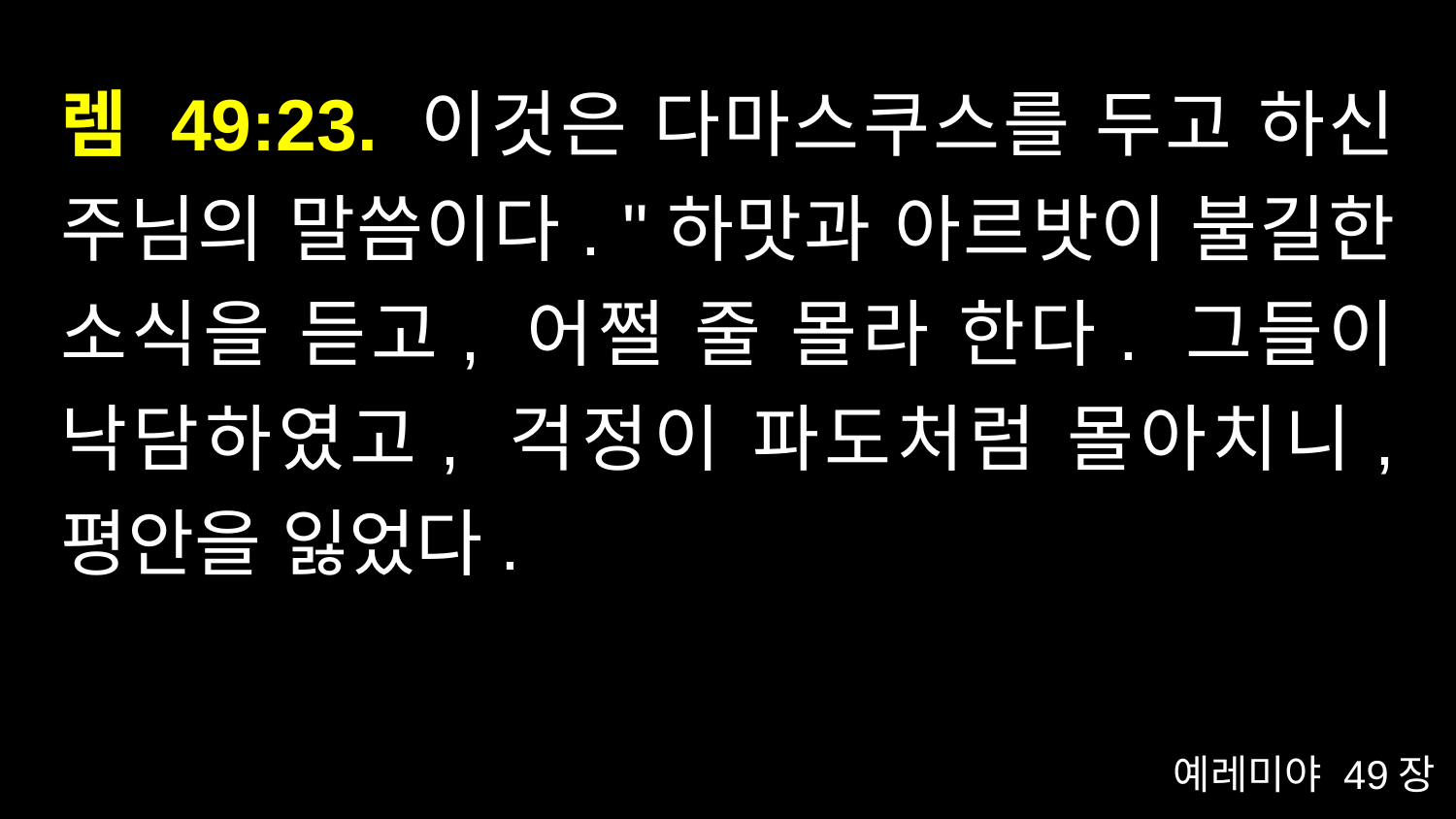

# 렘 49:23. 이것은 다마스쿠스를 두고 하신 주님의 말씀이다. "하맛과 아르밧이 불길한 소식을 듣고, 어쩔 줄 몰라 한다. 그들이 낙담하였고, 걱정이 파도처럼 몰아치니, 평안을 잃었다.
예레미야 49장